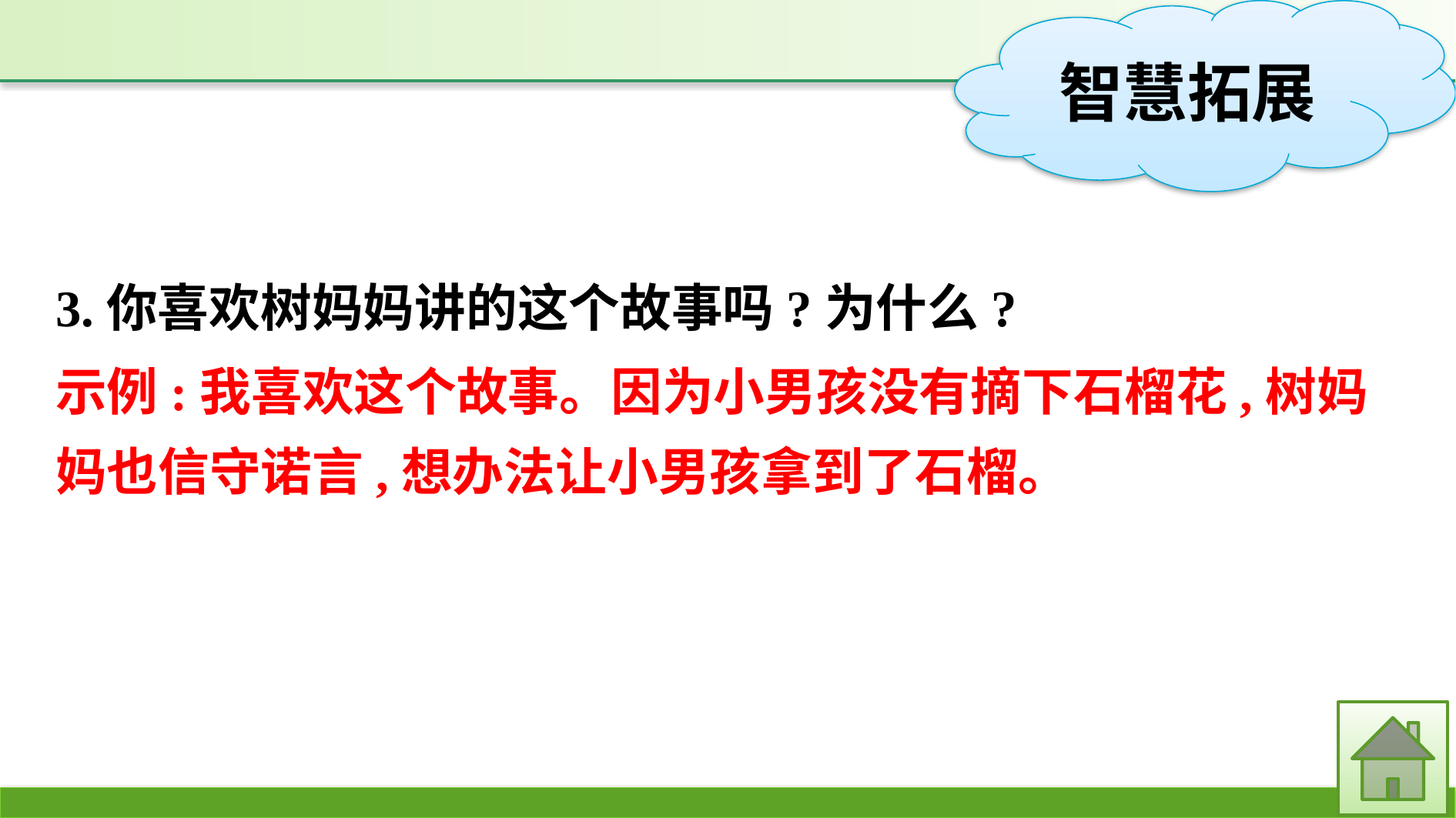

3.你喜欢树妈妈讲的这个故事吗?为什么?
示例:我喜欢这个故事。因为小男孩没有摘下石榴花,树妈妈也信守诺言,想办法让小男孩拿到了石榴。